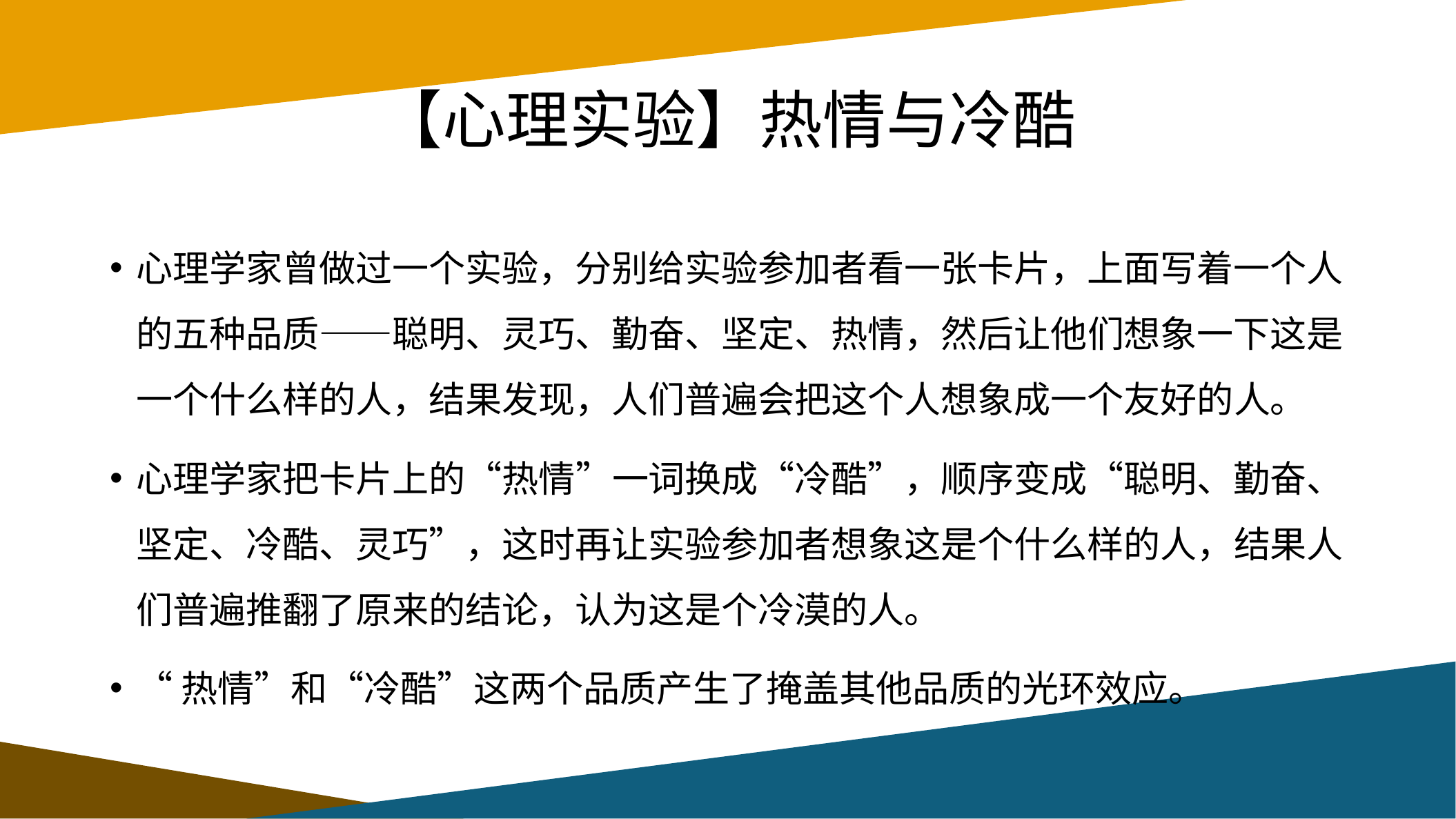

# 【心理实验】热情与冷酷
心理学家曾做过一个实验，分别给实验参加者看一张卡片，上面写着一个人的五种品质——聪明、灵巧、勤奋、坚定、热情，然后让他们想象一下这是一个什么样的人，结果发现，人们普遍会把这个人想象成一个友好的人。
心理学家把卡片上的“热情”一词换成“冷酷”，顺序变成“聪明、勤奋、坚定、冷酷、灵巧”，这时再让实验参加者想象这是个什么样的人，结果人们普遍推翻了原来的结论，认为这是个冷漠的人。
“热情”和“冷酷”这两个品质产生了掩盖其他品质的光环效应。